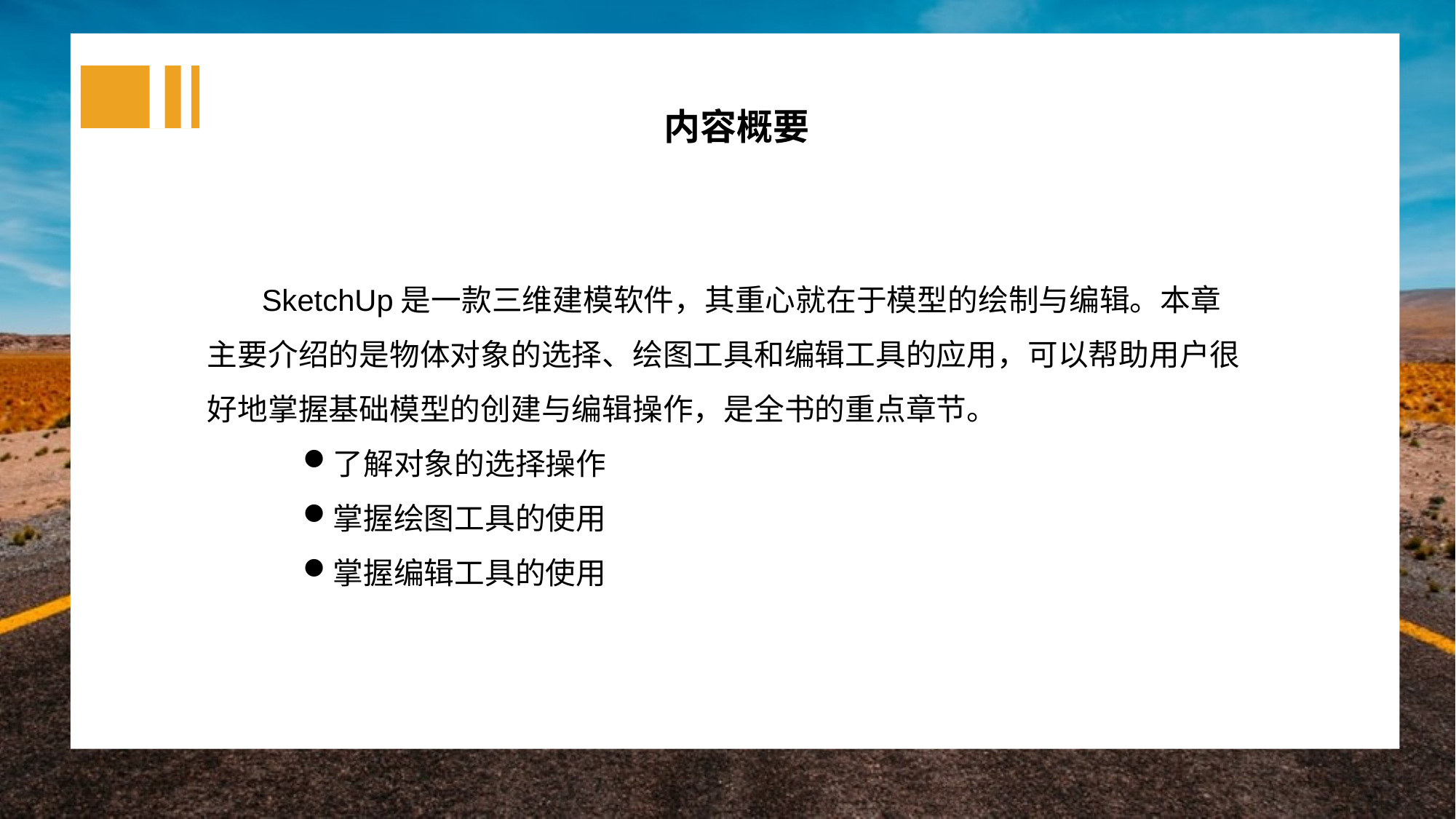

内容概要
SketchUp是一款三维建模软件，其重心就在于模型的绘制与编辑。本章主要介绍的是物体对象的选择、绘图工具和编辑工具的应用，可以帮助用户很好地掌握基础模型的创建与编辑操作，是全书的重点章节。
了解对象的选择操作
掌握绘图工具的使用
掌握编辑工具的使用